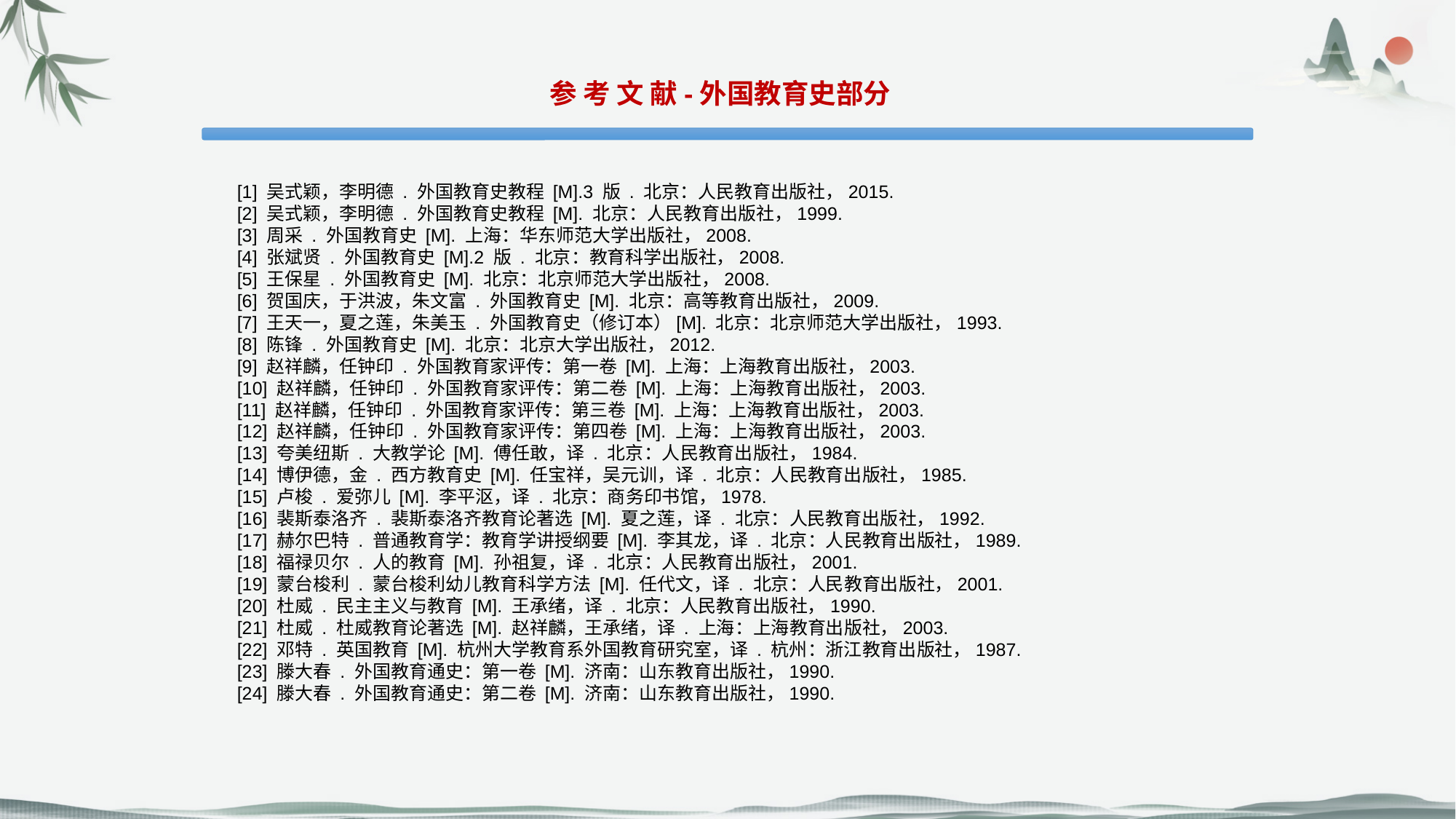

参 考 文 献-外国教育史部分

[1] 吴式颖，李明德 . 外国教育史教程 [M].3 版 . 北京：人民教育出版社，2015.
[2] 吴式颖，李明德 . 外国教育史教程 [M]. 北京：人民教育出版社，1999.
[3] 周采 . 外国教育史 [M]. 上海：华东师范大学出版社，2008.
[4] 张斌贤 . 外国教育史 [M].2 版 . 北京：教育科学出版社，2008.
[5] 王保星 . 外国教育史 [M]. 北京：北京师范大学出版社，2008.
[6] 贺国庆，于洪波，朱文富 . 外国教育史 [M]. 北京：高等教育出版社，2009.
[7] 王天一，夏之莲，朱美玉 . 外国教育史（修订本）[M]. 北京：北京师范大学出版社，1993.
[8] 陈锋 . 外国教育史 [M]. 北京：北京大学出版社，2012.
[9] 赵祥麟，任钟印 . 外国教育家评传：第一卷 [M]. 上海：上海教育出版社，2003.
[10] 赵祥麟，任钟印 . 外国教育家评传：第二卷 [M]. 上海：上海教育出版社，2003.
[11] 赵祥麟，任钟印 . 外国教育家评传：第三卷 [M]. 上海：上海教育出版社，2003.
[12] 赵祥麟，任钟印 . 外国教育家评传：第四卷 [M]. 上海：上海教育出版社，2003.
[13] 夸美纽斯 . 大教学论 [M]. 傅任敢，译 . 北京：人民教育出版社，1984.
[14] 博伊德，金 . 西方教育史 [M]. 任宝祥，吴元训，译 . 北京：人民教育出版社，1985.
[15] 卢梭 . 爱弥儿 [M]. 李平沤，译 . 北京：商务印书馆，1978.
[16] 裴斯泰洛齐 . 裴斯泰洛齐教育论著选 [M]. 夏之莲，译 . 北京：人民教育出版社，1992.
[17] 赫尔巴特 . 普通教育学：教育学讲授纲要 [M]. 李其龙，译 . 北京：人民教育出版社，1989.
[18] 福禄贝尔 . 人的教育 [M]. 孙祖复，译 . 北京：人民教育出版社，2001.
[19] 蒙台梭利 . 蒙台梭利幼儿教育科学方法 [M]. 任代文，译 . 北京：人民教育出版社，2001.
[20] 杜威 . 民主主义与教育 [M]. 王承绪，译 . 北京：人民教育出版社，1990.
[21] 杜威 . 杜威教育论著选 [M]. 赵祥麟，王承绪，译 . 上海：上海教育出版社，2003.
[22] 邓特 . 英国教育 [M]. 杭州大学教育系外国教育研究室，译 . 杭州：浙江教育出版社，1987.
[23] 滕大春 . 外国教育通史：第一卷 [M]. 济南：山东教育出版社，1990.
[24] 滕大春 . 外国教育通史：第二卷 [M]. 济南：山东教育出版社，1990.